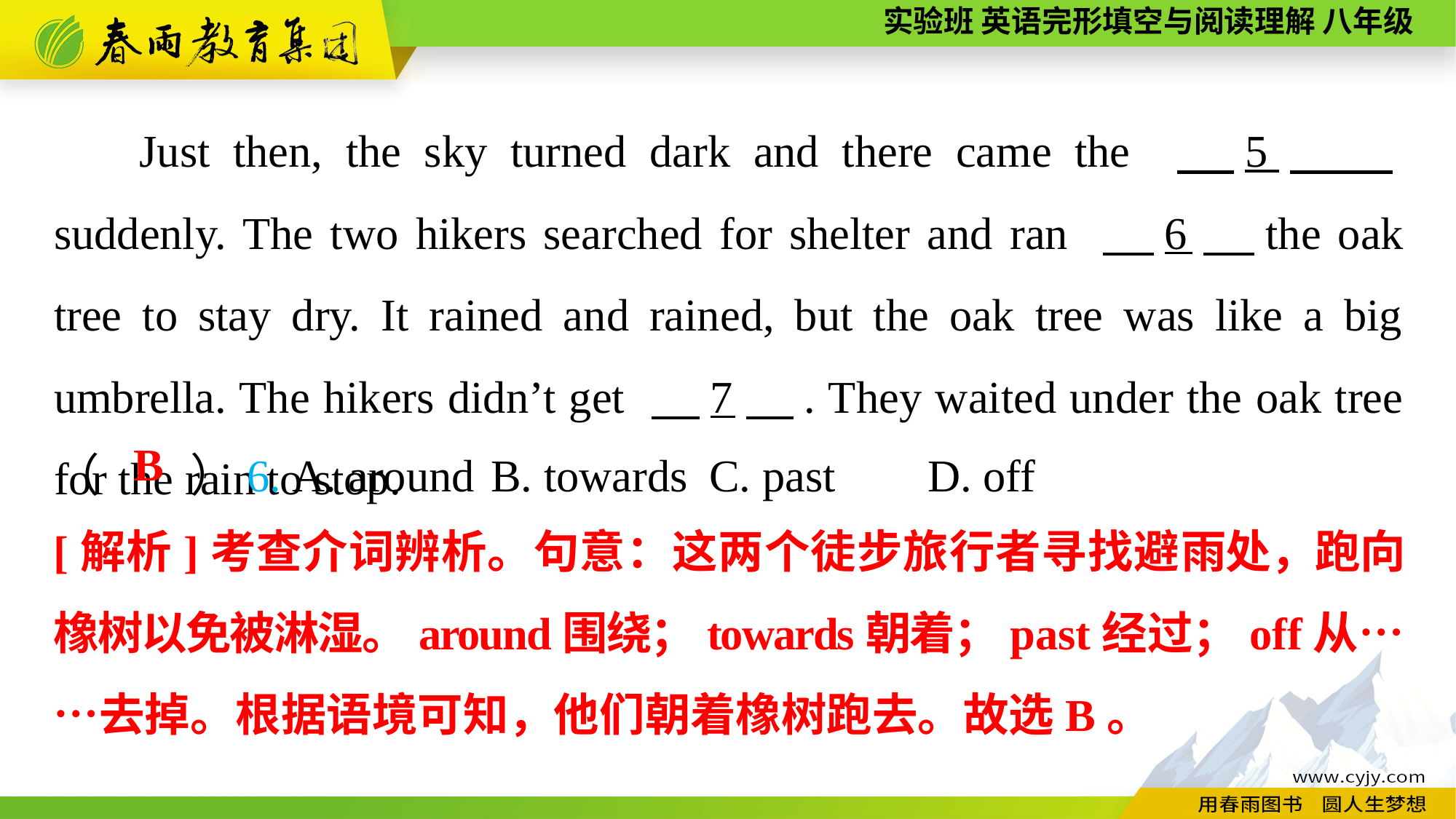

Just then, the sky turned dark and there came the 　5，　suddenly. The two hikers searched for shelter and ran 　6，the oak tree to stay dry. It rained and rained, but the oak tree was like a big umbrella. The hikers didn’t get 　7　. They waited under the oak tree for the rain to stop.
（　　）6. A. around	B. towards	C. past	D. off
B
[解析]考查介词辨析。句意：这两个徒步旅行者寻找避雨处，跑向橡树以免被淋湿。around围绕；towards朝着；past经过；off从……去掉。根据语境可知，他们朝着橡树跑去。故选B。